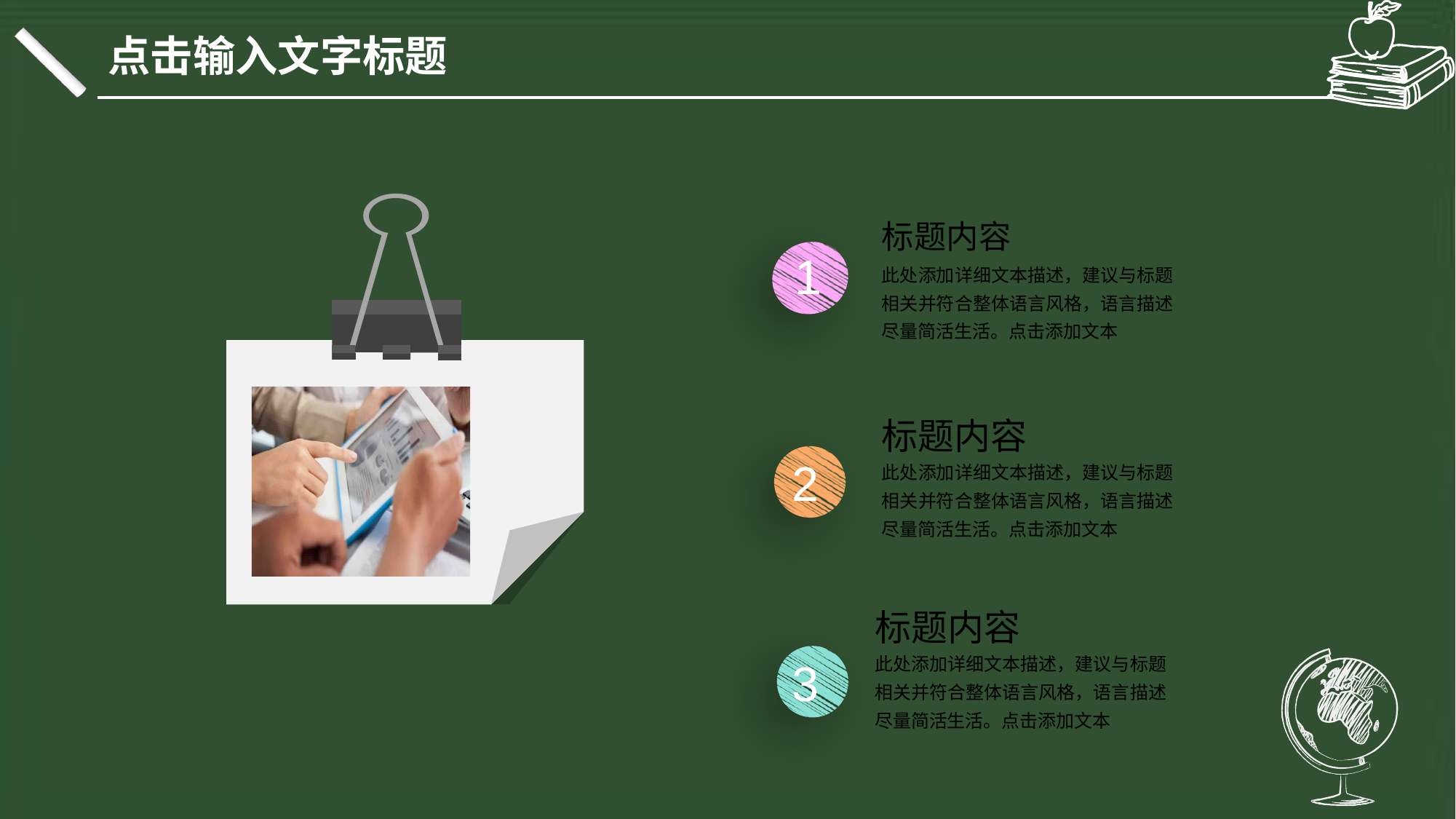

点击输入文字标题

标题内容
1

此处添加详细文本描述，建议与标题相关并符合整体语言风格，语言描述尽量简活生活。点击添加文本

标题内容

2
此处添加详细文本描述，建议与标题相关并符合整体语言风格，语言描述尽量简活生活。点击添加文本
标题内容
此处添加详细文本描述，建议与标题相关并符合整体语言风格，语言描述尽量简活生活。点击添加文本

3